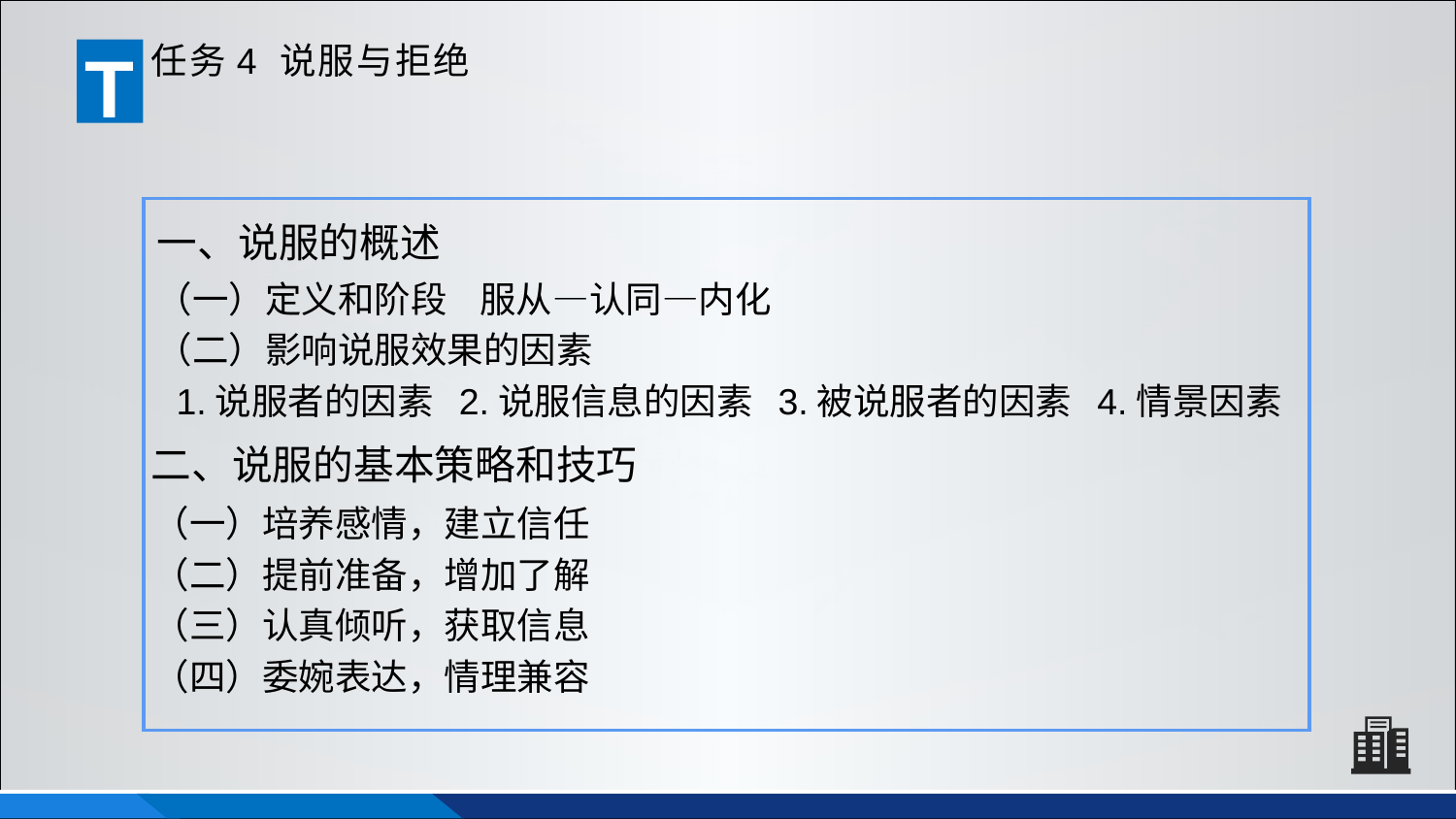

T
任务4 说服与拒绝

一、说服的概述
（一）定义和阶段    服从—认同—内化
（二）影响说服效果的因素
  1.说服者的因素  2.说服信息的因素  3.被说服者的因素  4.情景因素
二、说服的基本策略和技巧
（一）培养感情，建立信任
（二）提前准备，增加了解
（三）认真倾听，获取信息
（四）委婉表达，情理兼容